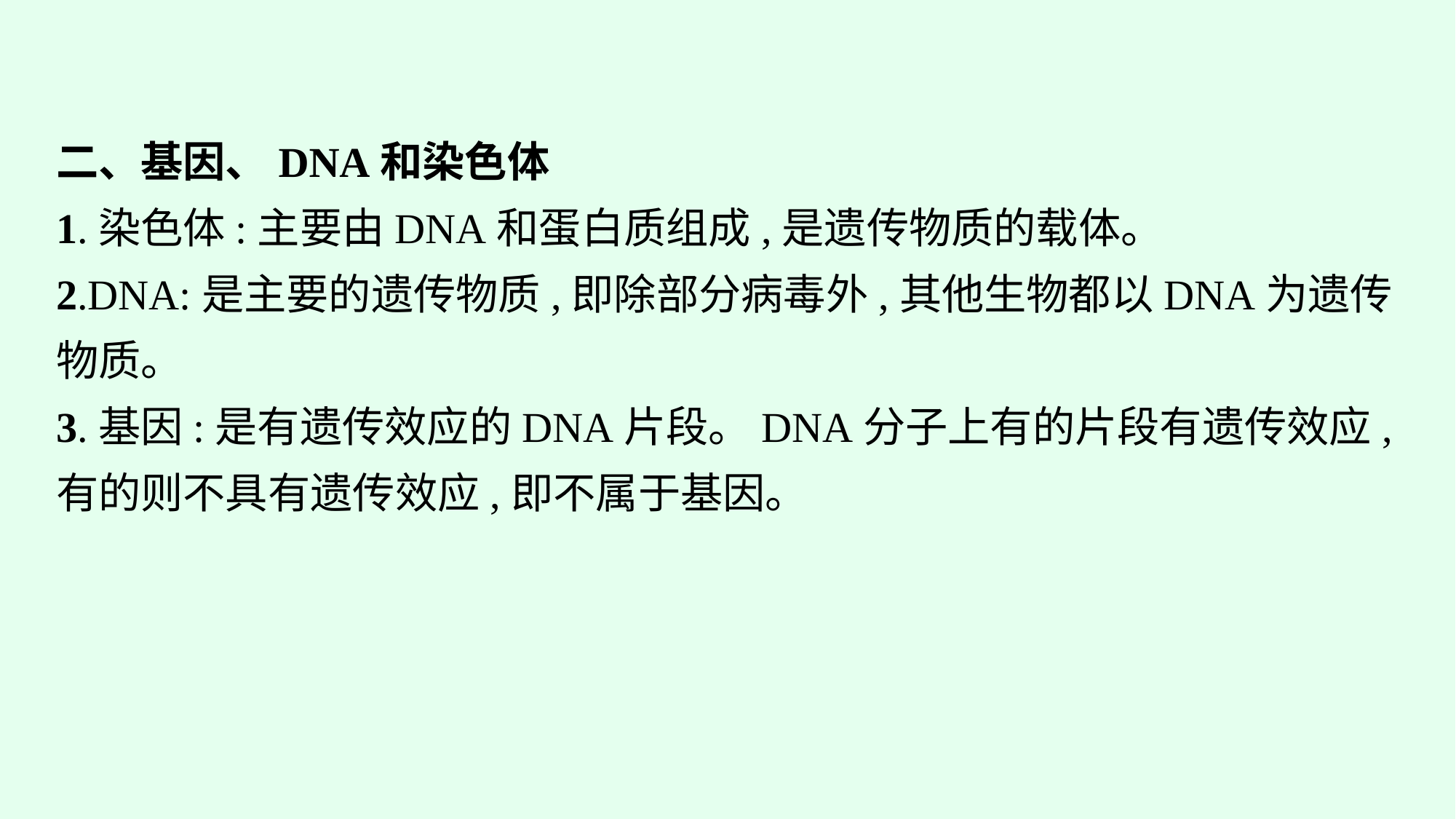

二、基因、DNA和染色体
1.染色体:主要由DNA和蛋白质组成,是遗传物质的载体。
2.DNA:是主要的遗传物质,即除部分病毒外,其他生物都以DNA为遗传物质。
3.基因:是有遗传效应的DNA片段。DNA分子上有的片段有遗传效应,有的则不具有遗传效应,即不属于基因。